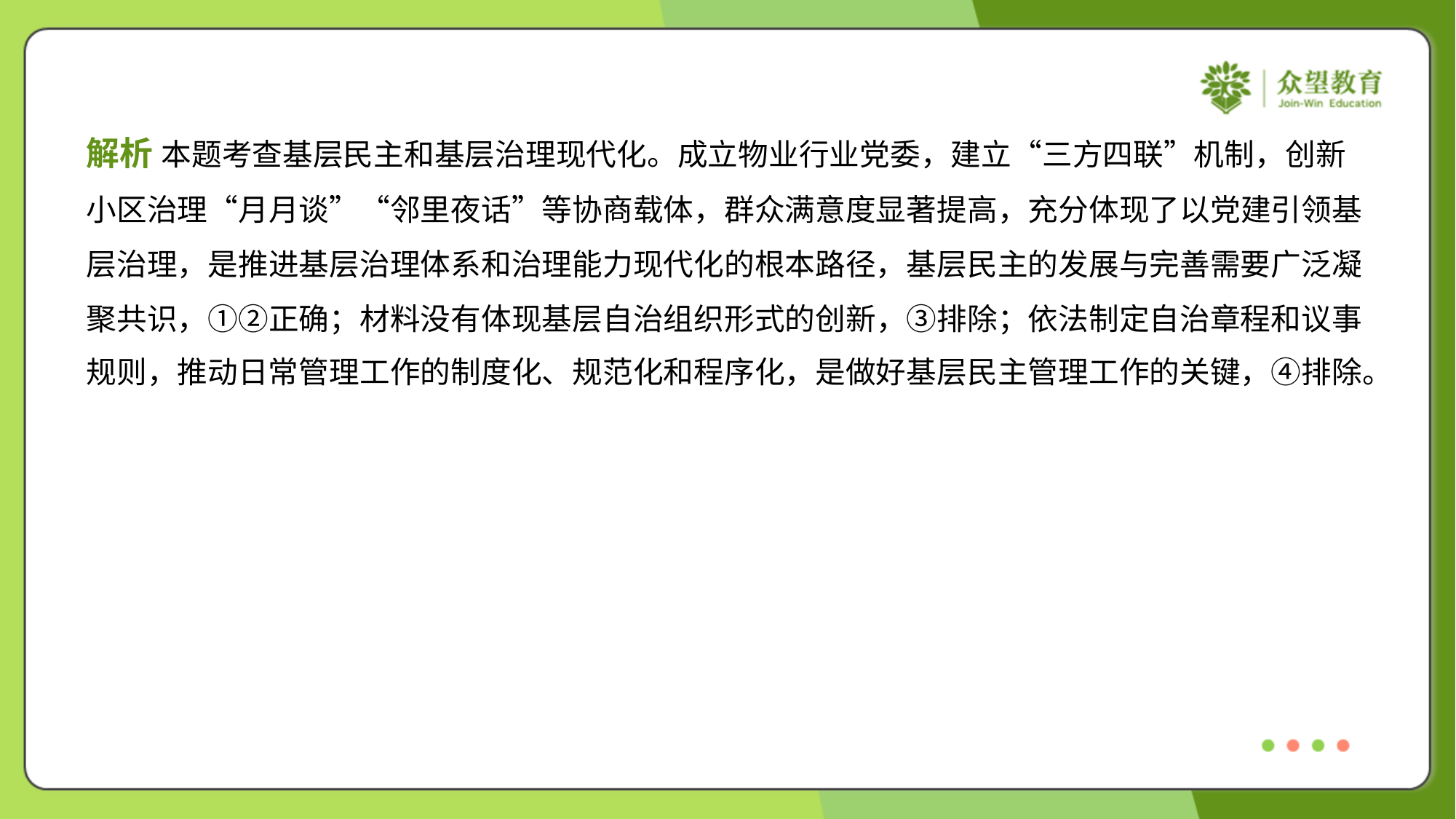

解析 本题考查基层民主和基层治理现代化。成立物业行业党委，建立“三方四联”机制，创新
小区治理“月月谈”“邻里夜话”等协商载体，群众满意度显著提高，充分体现了以党建引领基
层治理，是推进基层治理体系和治理能力现代化的根本路径，基层民主的发展与完善需要广泛凝
聚共识，①②正确；材料没有体现基层自治组织形式的创新，③排除；依法制定自治章程和议事
规则，推动日常管理工作的制度化、规范化和程序化，是做好基层民主管理工作的关键，④排除。